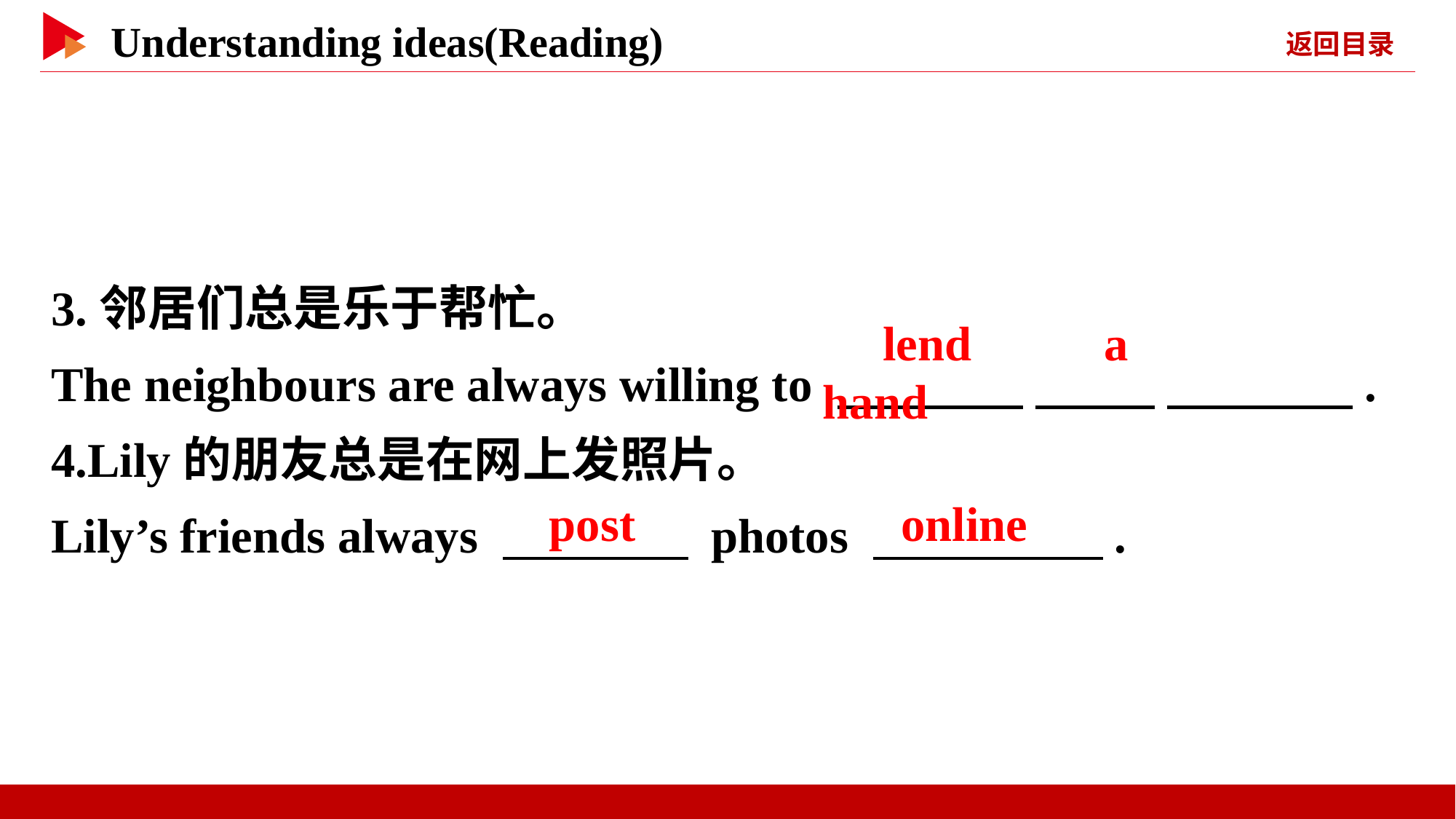

3.邻居们总是乐于帮忙。
The neighbours are always willing to 　        　 　  　 　        　.
4.Lily的朋友总是在网上发照片。
Lily’s friends always 　        　 photos 　            　.
　lend　 　a　 　hand
　post
　online